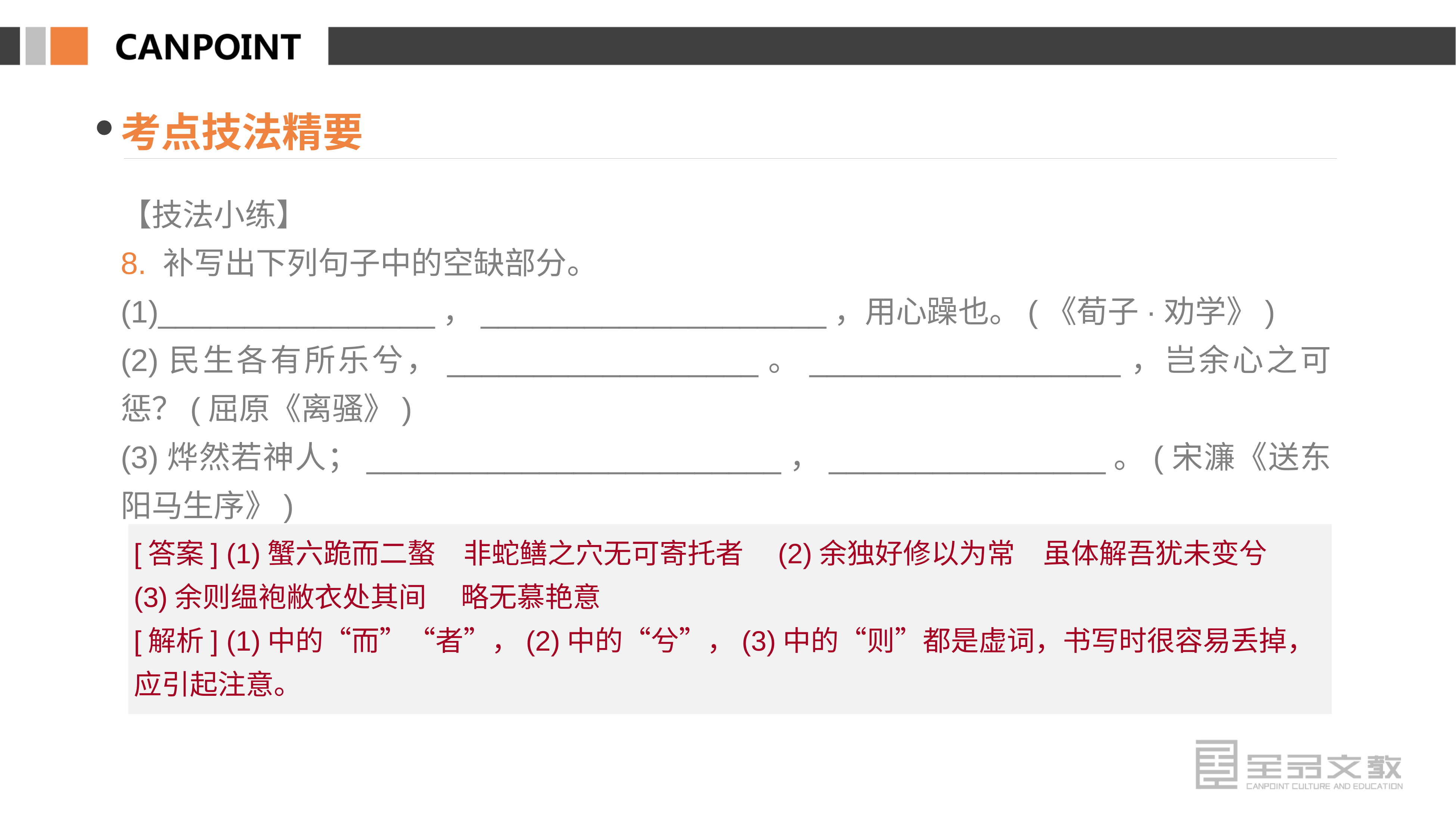

考点技法精要

【技法小练】
8. 补写出下列句子中的空缺部分。
(1)________________，____________________，用心躁也。(《荀子·劝学》)
(2)民生各有所乐兮，__________________。__________________，岂余心之可惩？(屈原《离骚》)
(3)烨然若神人；________________________，________________。(宋濂《送东阳马生序》)
[答案] (1)蟹六跪而二螯　非蛇鳝之穴无可寄托者　(2)余独好修以为常　虽体解吾犹未变兮　(3)余则缊袍敝衣处其间　 略无慕艳意
[解析] (1)中的“而”“者”，(2)中的“兮”，(3)中的“则”都是虚词，书写时很容易丢掉，应引起注意。